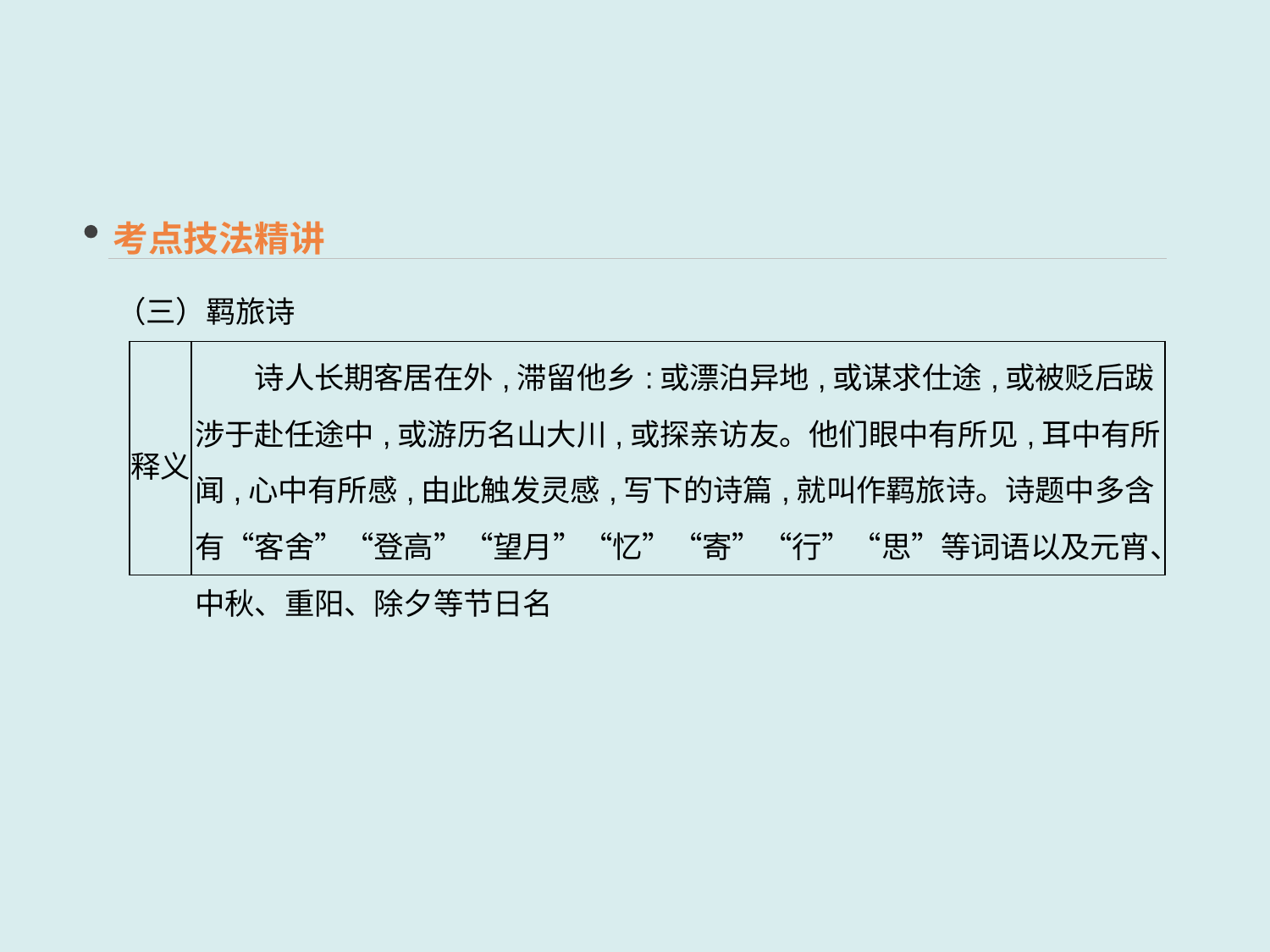

考点技法精讲

（三）羁旅诗

| 释义 | 诗人长期客居在外,滞留他乡:或漂泊异地,或谋求仕途,或被贬后跋涉于赴任途中,或游历名山大川,或探亲访友。他们眼中有所见,耳中有所闻,心中有所感,由此触发灵感,写下的诗篇,就叫作羁旅诗。诗题中多含有“客舍”“登高”“望月”“忆”“寄”“行”“思”等词语以及元宵、中秋、重阳、除夕等节日名 |
| --- | --- |